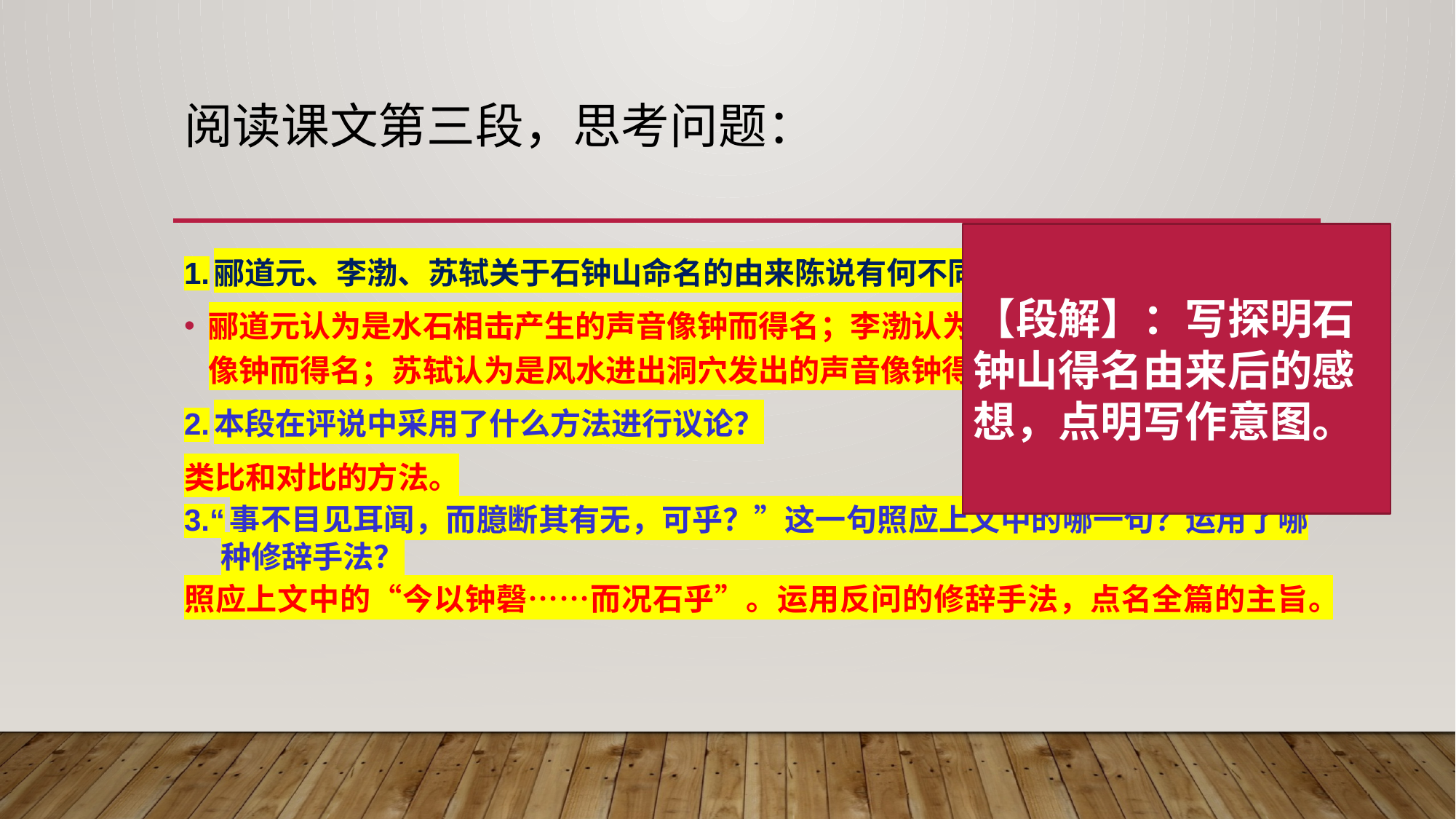

# 阅读课文第三段，思考问题：
【段解】：写探明石钟山得名由来后的感想，点明写作意图。
1.郦道元、李渤、苏轼关于石钟山命名的由来陈说有何不同？
郦道元认为是水石相击产生的声音像钟而得名；李渤认为是山石敲击发出的声音像钟而得名；苏轼认为是风水进出洞穴发出的声音像钟得名。
2.本段在评说中采用了什么方法进行议论？
类比和对比的方法。
3.“事不目见耳闻，而臆断其有无，可乎？”这一句照应上文中的哪一句？运用了哪种修辞手法？
照应上文中的“今以钟磬……而况石乎”。运用反问的修辞手法，点名全篇的主旨。